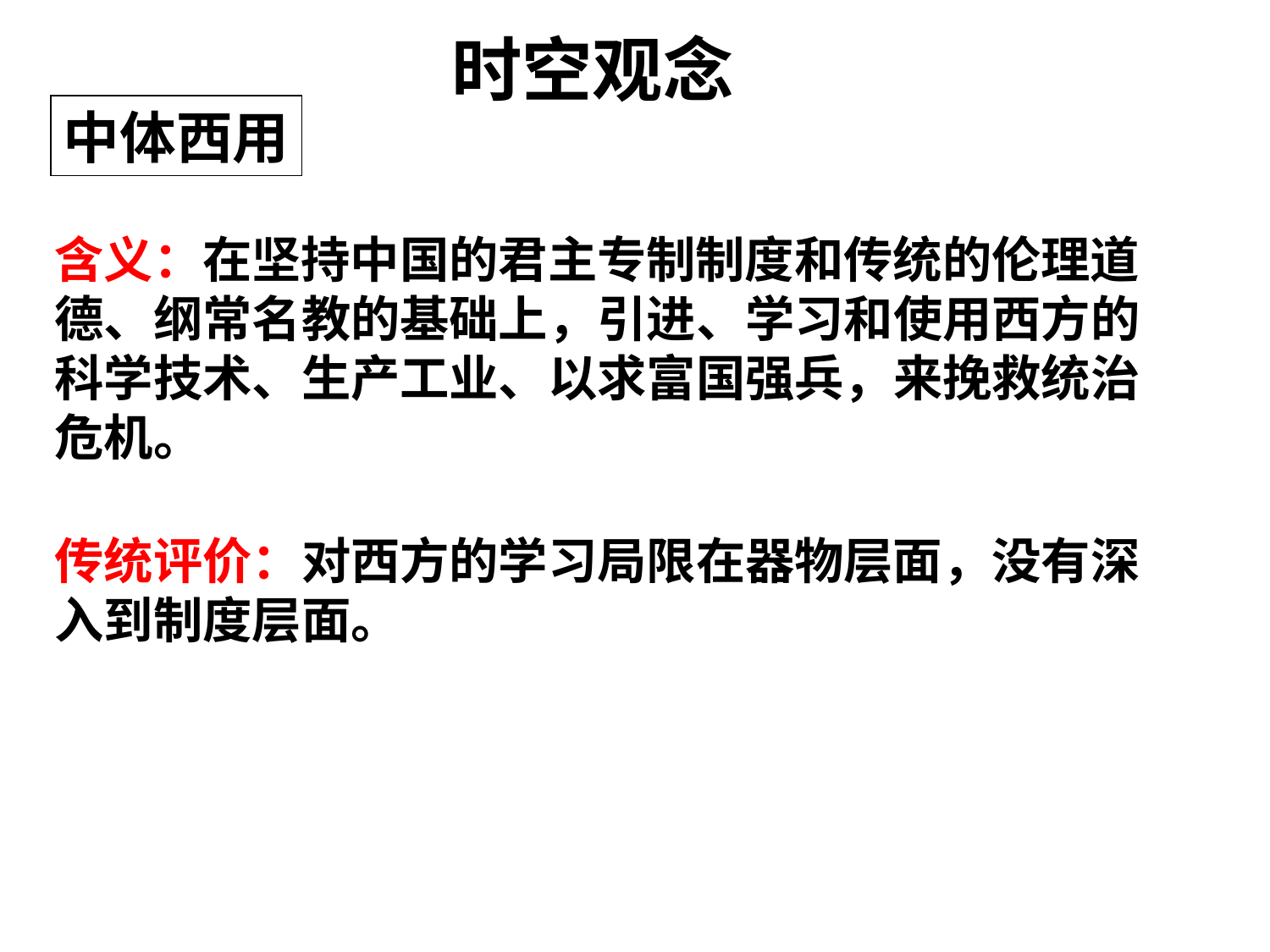

# 时空观念
中体西用
含义：在坚持中国的君主专制制度和传统的伦理道德、纲常名教的基础上，引进、学习和使用西方的科学技术、生产工业、以求富国强兵，来挽救统治危机。
传统评价：对西方的学习局限在器物层面，没有深入到制度层面。